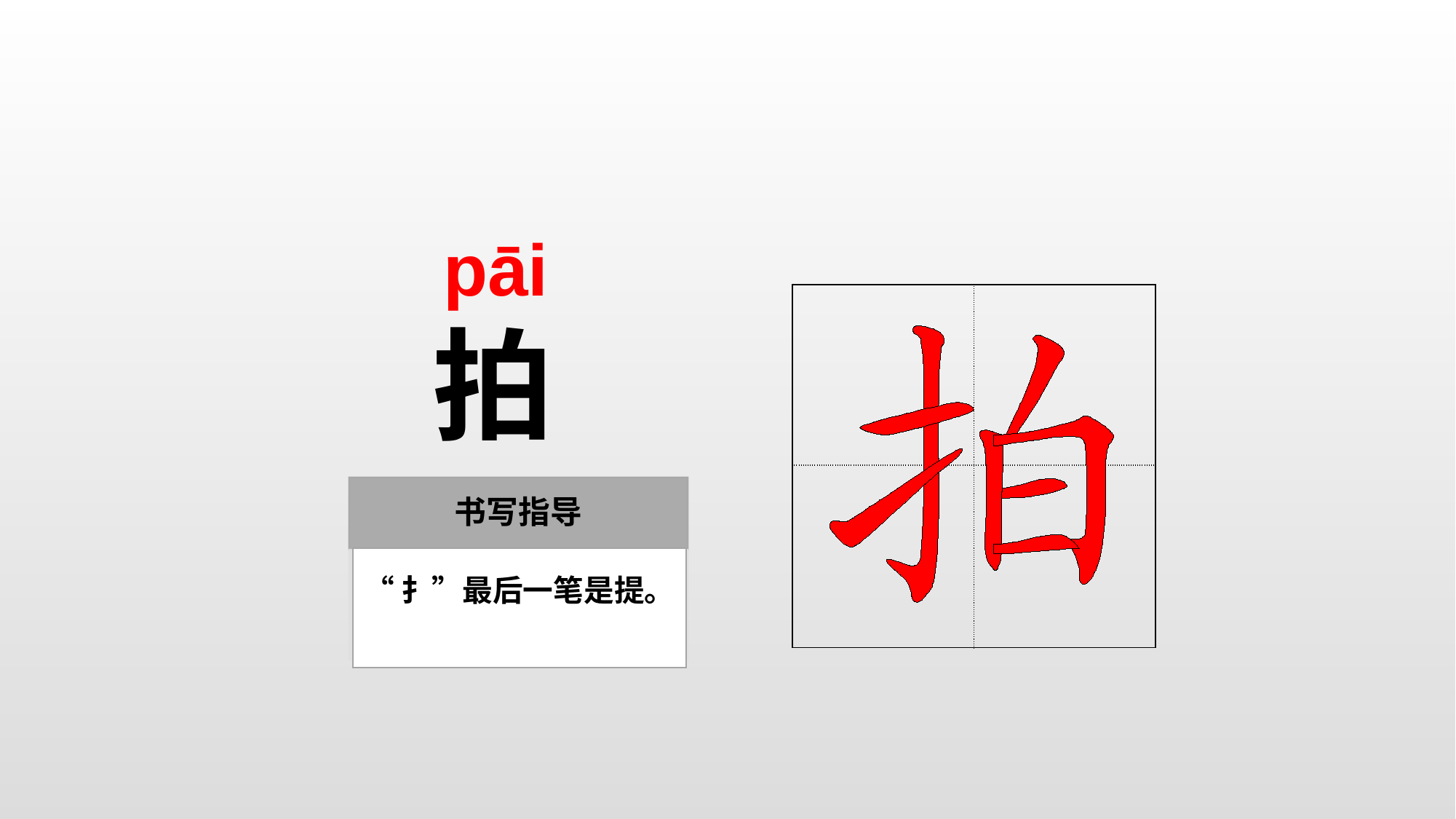

pāi
|  |  |
| --- | --- |
|  |  |
拍

书写指导
“扌”最后一笔是提。